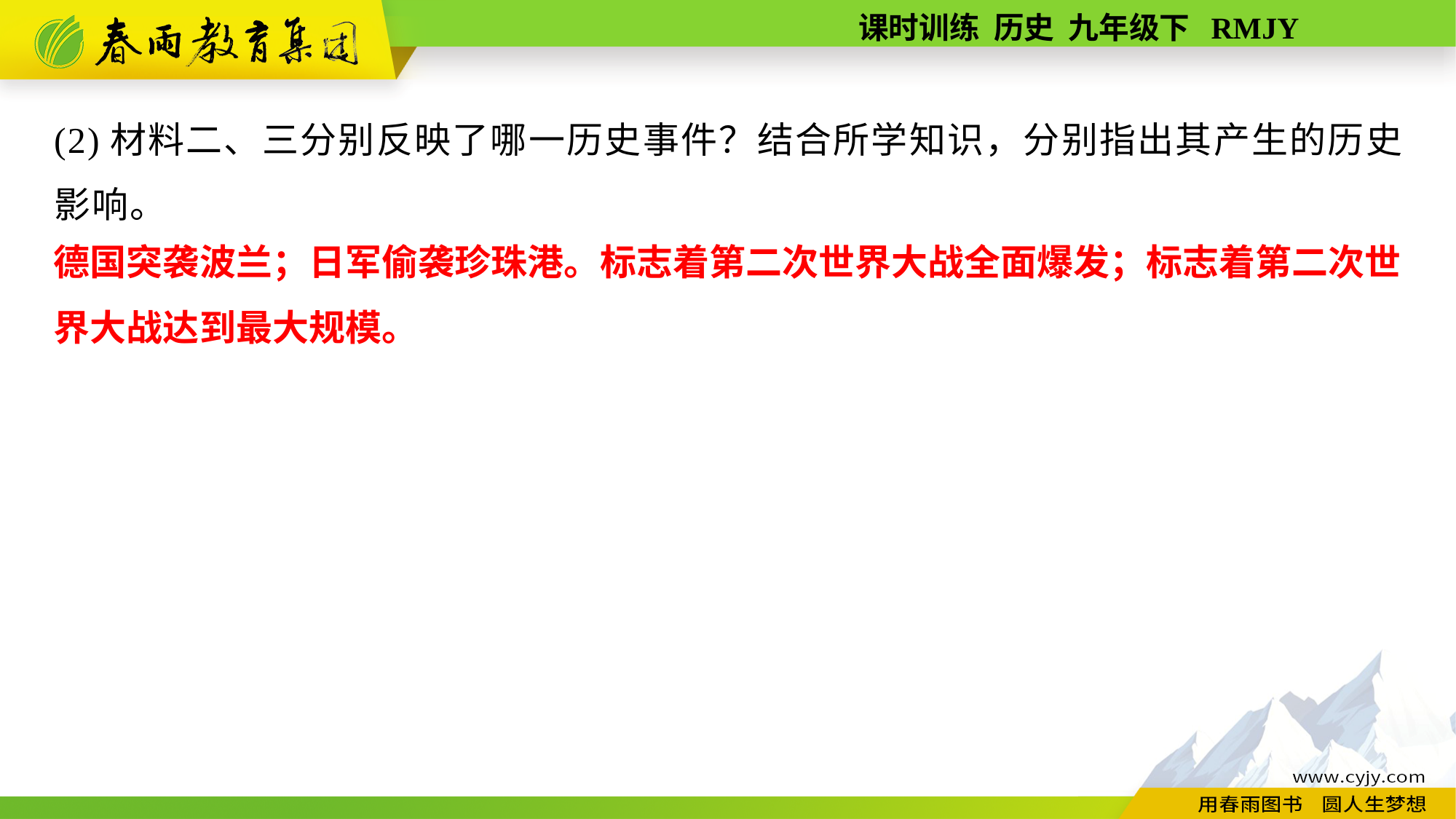

(2)材料二、三分别反映了哪一历史事件？结合所学知识，分别指出其产生的历史影响。
德国突袭波兰；日军偷袭珍珠港。标志着第二次世界大战全面爆发；标志着第二次世界大战达到最大规模。